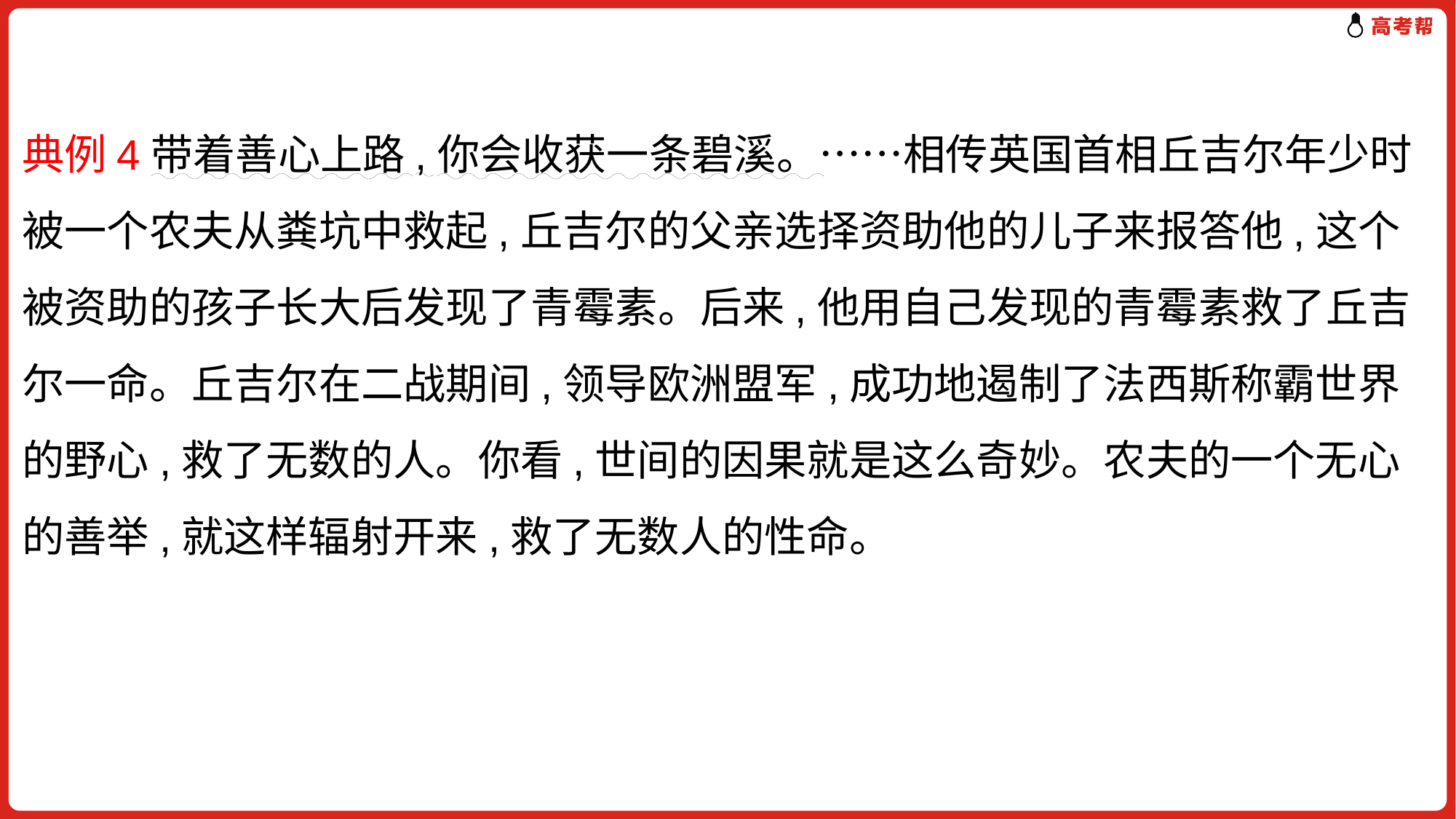

典例4带着善心上路,你会收获一条碧溪。……相传英国首相丘吉尔年少时被一个农夫从粪坑中救起,丘吉尔的父亲选择资助他的儿子来报答他,这个被资助的孩子长大后发现了青霉素。后来,他用自己发现的青霉素救了丘吉尔一命。丘吉尔在二战期间,领导欧洲盟军,成功地遏制了法西斯称霸世界的野心,救了无数的人。你看,世间的因果就是这么奇妙。农夫的一个无心的善举,就这样辐射开来,救了无数人的性命。